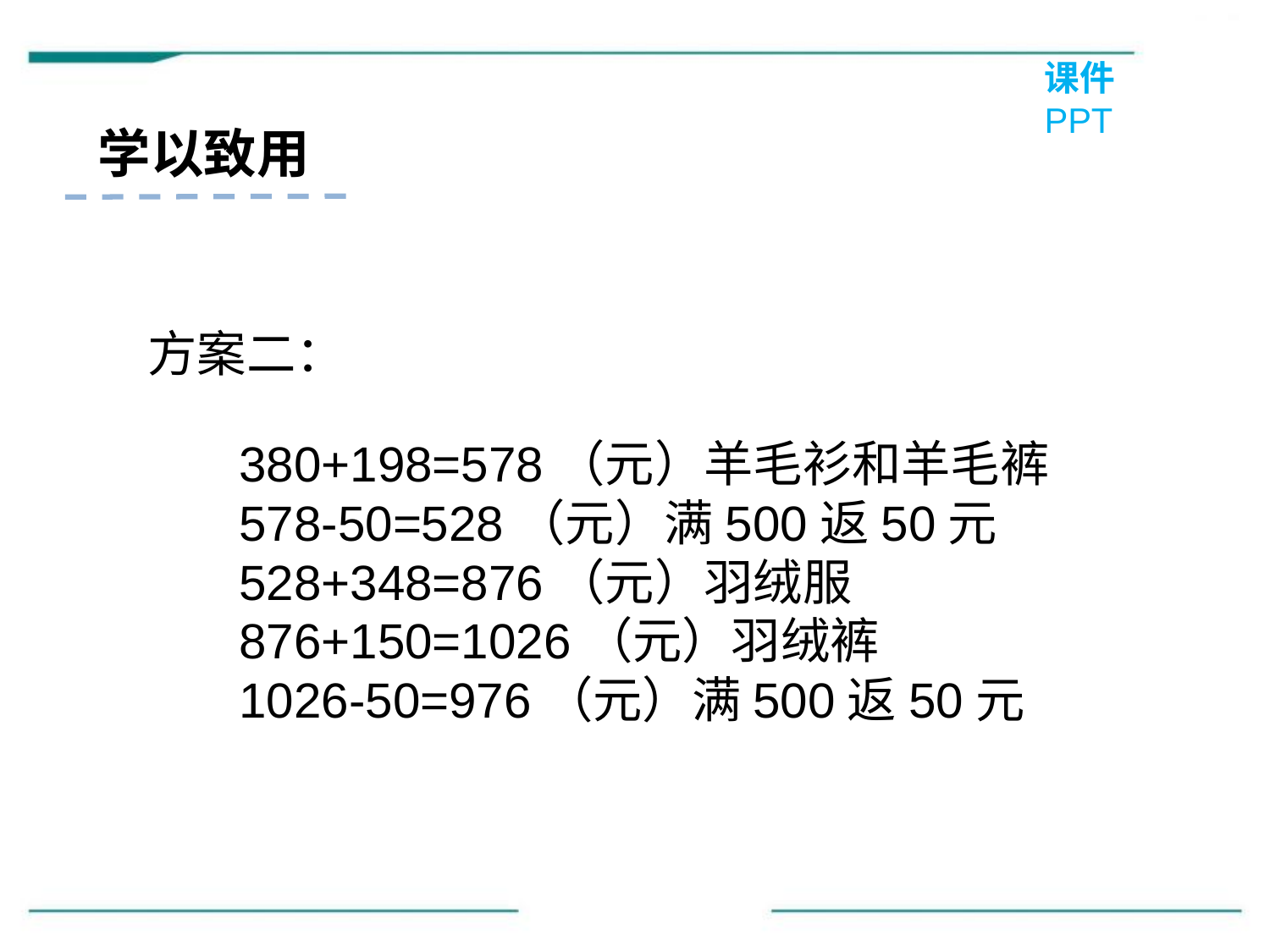

课件PPT
学以致用

方案二：
380+198=578（元）羊毛衫和羊毛裤
578-50=528（元）满500返50元
528+348=876（元）羽绒服
876+150=1026（元）羽绒裤
1026-50=976（元）满500返50元